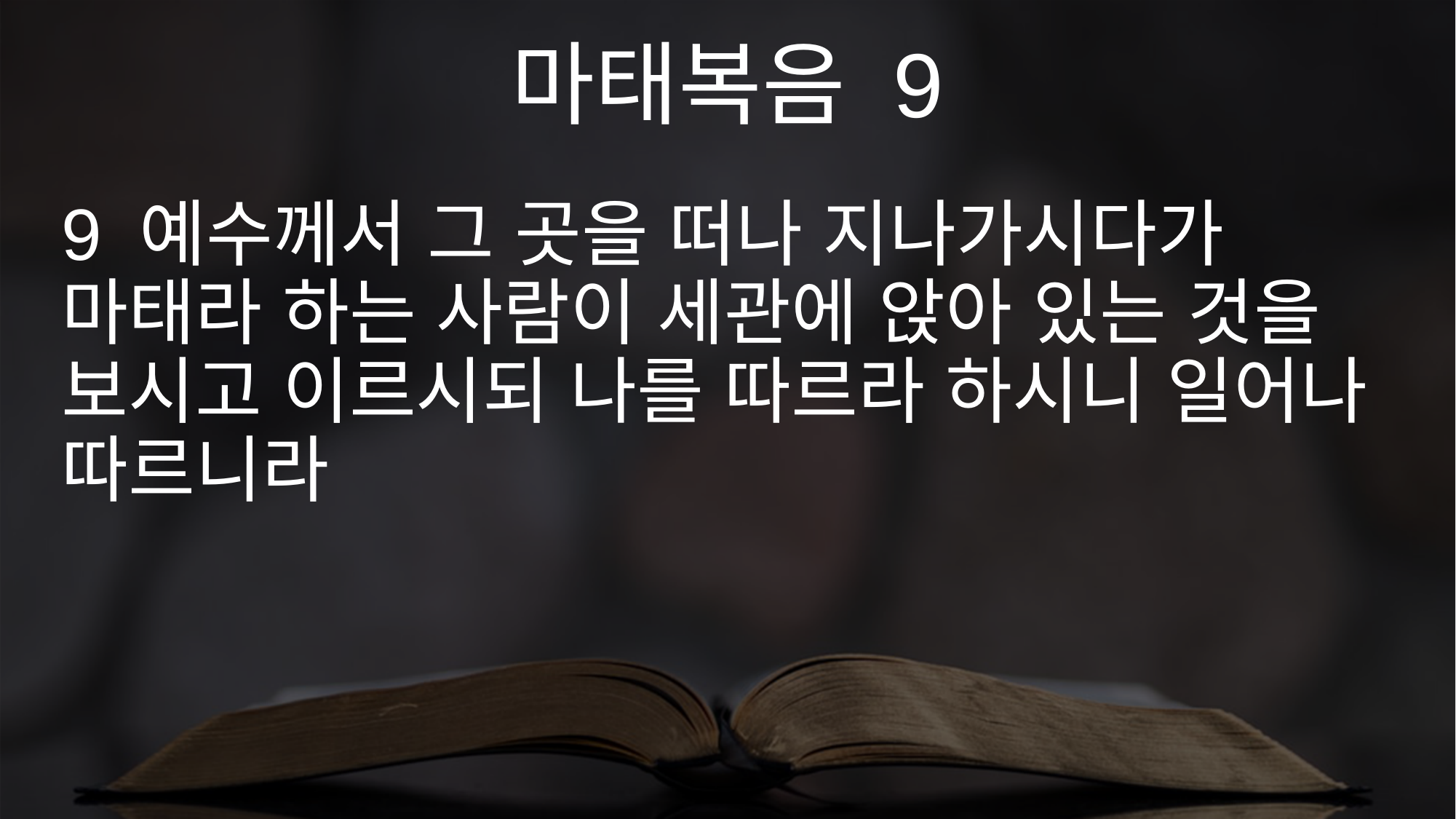

마태복음 9
9 예수께서 그 곳을 떠나 지나가시다가 마태라 하는 사람이 세관에 앉아 있는 것을 보시고 이르시되 나를 따르라 하시니 일어나 따르니라